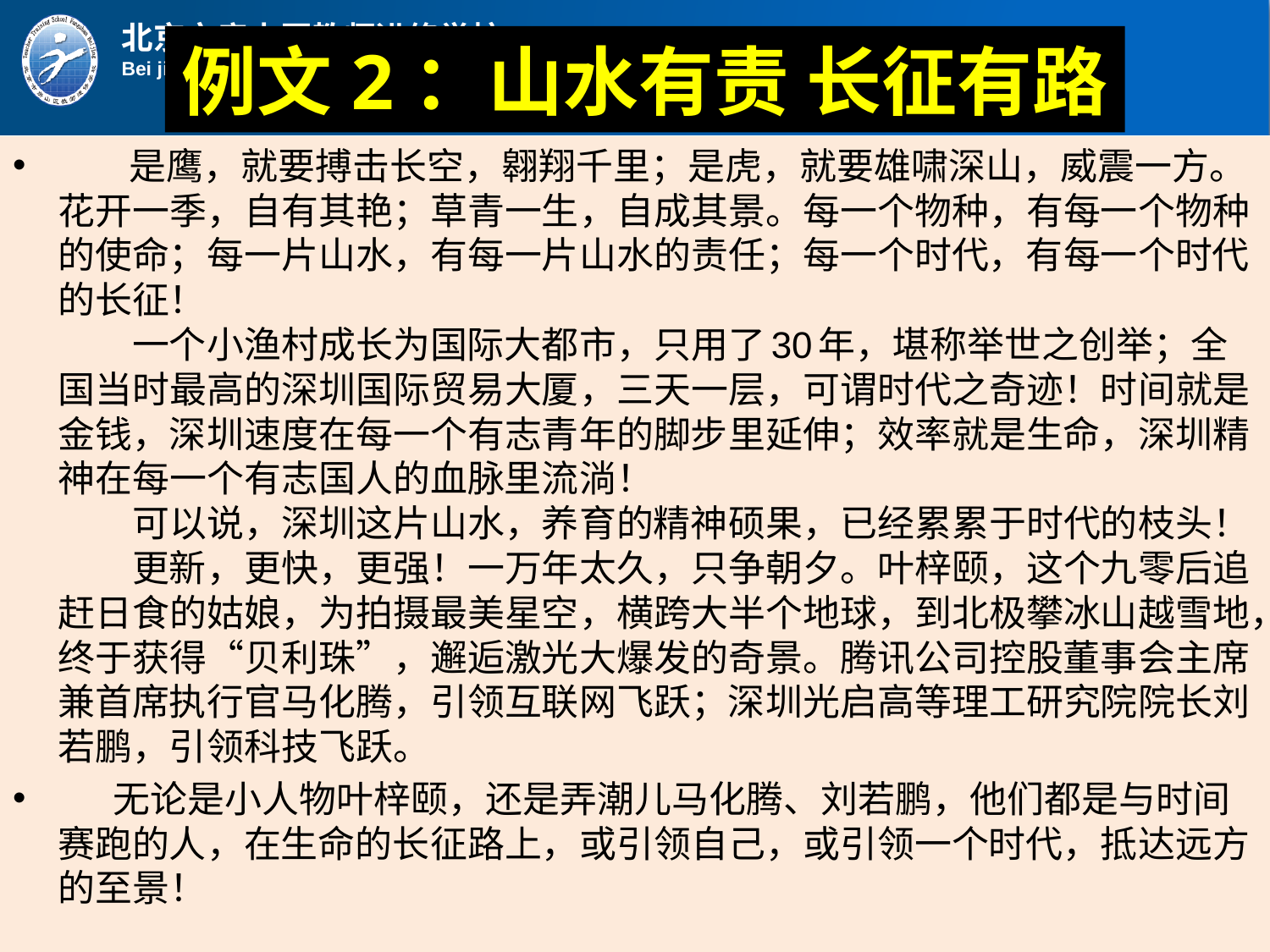

# 例文2：山水有责 长征有路
        是鹰，就要搏击长空，翱翔千里；是虎，就要雄啸深山，威震一方。花开一季，自有其艳；草青一生，自成其景。每一个物种，有每一个物种的使命；每一片山水，有每一片山水的责任；每一个时代，有每一个时代的长征！
　　一个小渔村成长为国际大都市，只用了30年，堪称举世之创举；全国当时最高的深圳国际贸易大厦，三天一层，可谓时代之奇迹！时间就是金钱，深圳速度在每一个有志青年的脚步里延伸；效率就是生命，深圳精神在每一个有志国人的血脉里流淌！
　　可以说，深圳这片山水，养育的精神硕果，已经累累于时代的枝头！
　　更新，更快，更强！一万年太久，只争朝夕。叶梓颐，这个九零后追赶日食的姑娘，为拍摄最美星空，横跨大半个地球，到北极攀冰山越雪地，终于获得“贝利珠”，邂逅激光大爆发的奇景。腾讯公司控股董事会主席兼首席执行官马化腾，引领互联网飞跃；深圳光启高等理工研究院院长刘若鹏，引领科技飞跃。
      无论是小人物叶梓颐，还是弄潮儿马化腾、刘若鹏，他们都是与时间赛跑的人，在生命的长征路上，或引领自己，或引领一个时代，抵达远方的至景！